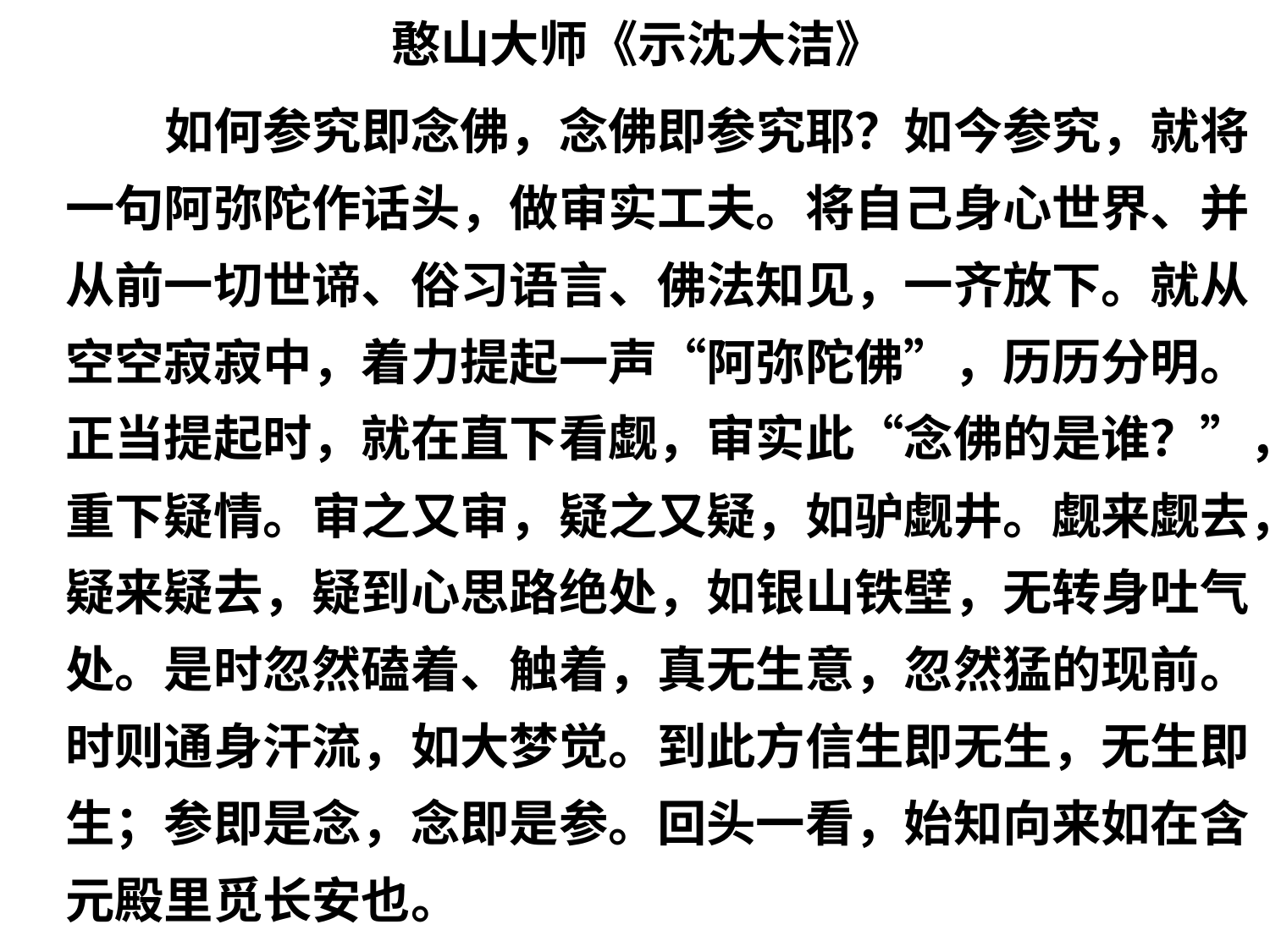

憨山大师《示沈大洁》
            如何参究即念佛，念佛即参究耶？如今参究，就将一句阿弥陀作话头，做审实工夫。将自己身心世界、并从前一切世谛、俗习语言、佛法知见，一齐放下。就从空空寂寂中，着力提起一声“阿弥陀佛”，历历分明。正当提起时，就在直下看觑，审实此“念佛的是谁？”，重下疑情。审之又审，疑之又疑，如驴觑井。觑来觑去，疑来疑去，疑到心思路绝处，如银山铁壁，无转身吐气处。是时忽然磕着、触着，真无生意，忽然猛的现前。时则通身汗流，如大梦觉。到此方信生即无生，无生即生；参即是念，念即是参。回头一看，始知向来如在含元殿里觅长安也。